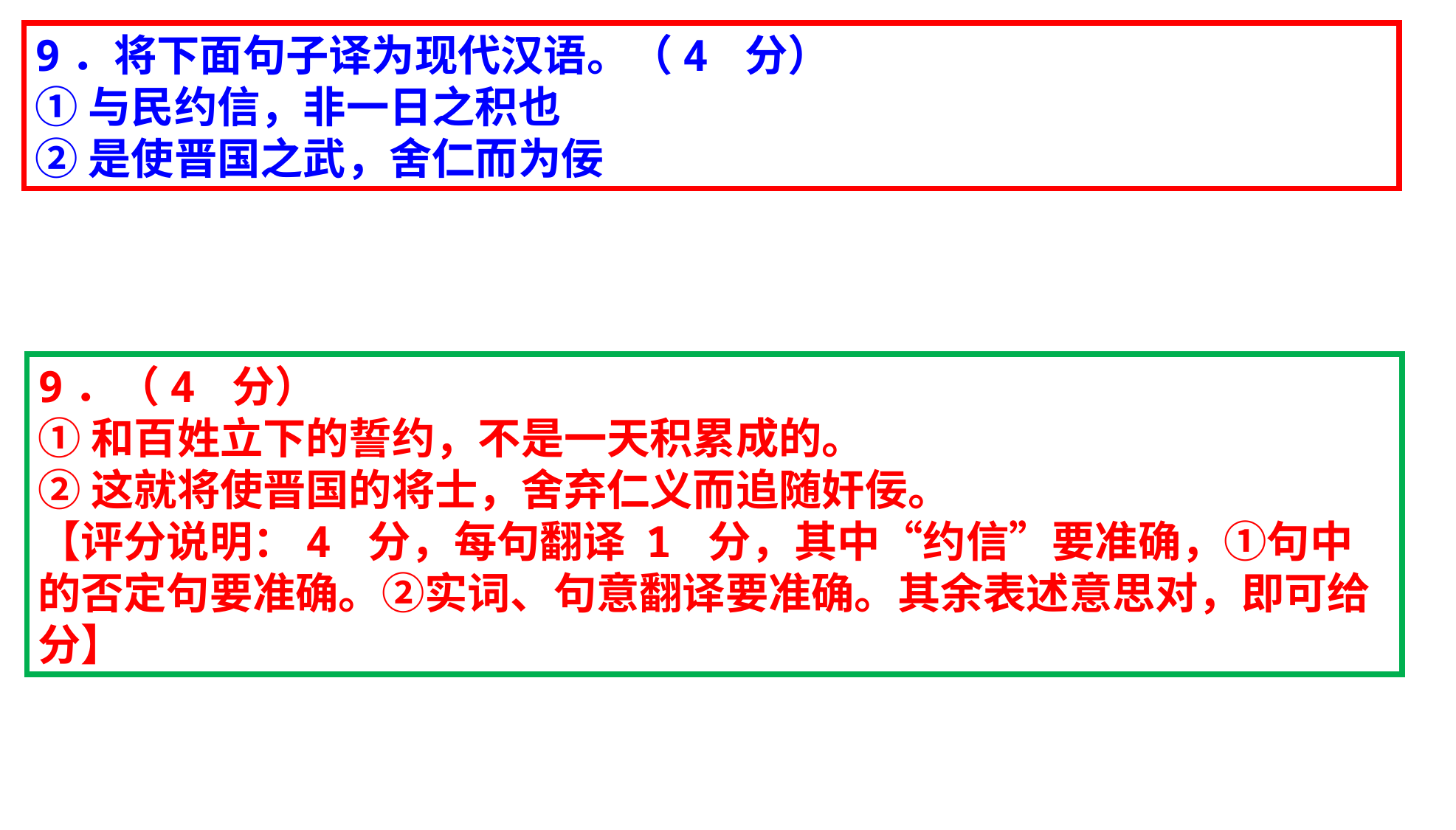

9．将下面句子译为现代汉语。（4 分）
①与民约信，非一日之积也
②是使晋国之武，舍仁而为佞
9．（4 分）
①和百姓立下的誓约，不是一天积累成的。
②这就将使晋国的将士，舍弃仁义而追随奸佞。
【评分说明：4 分，每句翻译 1 分，其中“约信”要准确，①句中的否定句要准确。②实词、句意翻译要准确。其余表述意思对，即可给分】